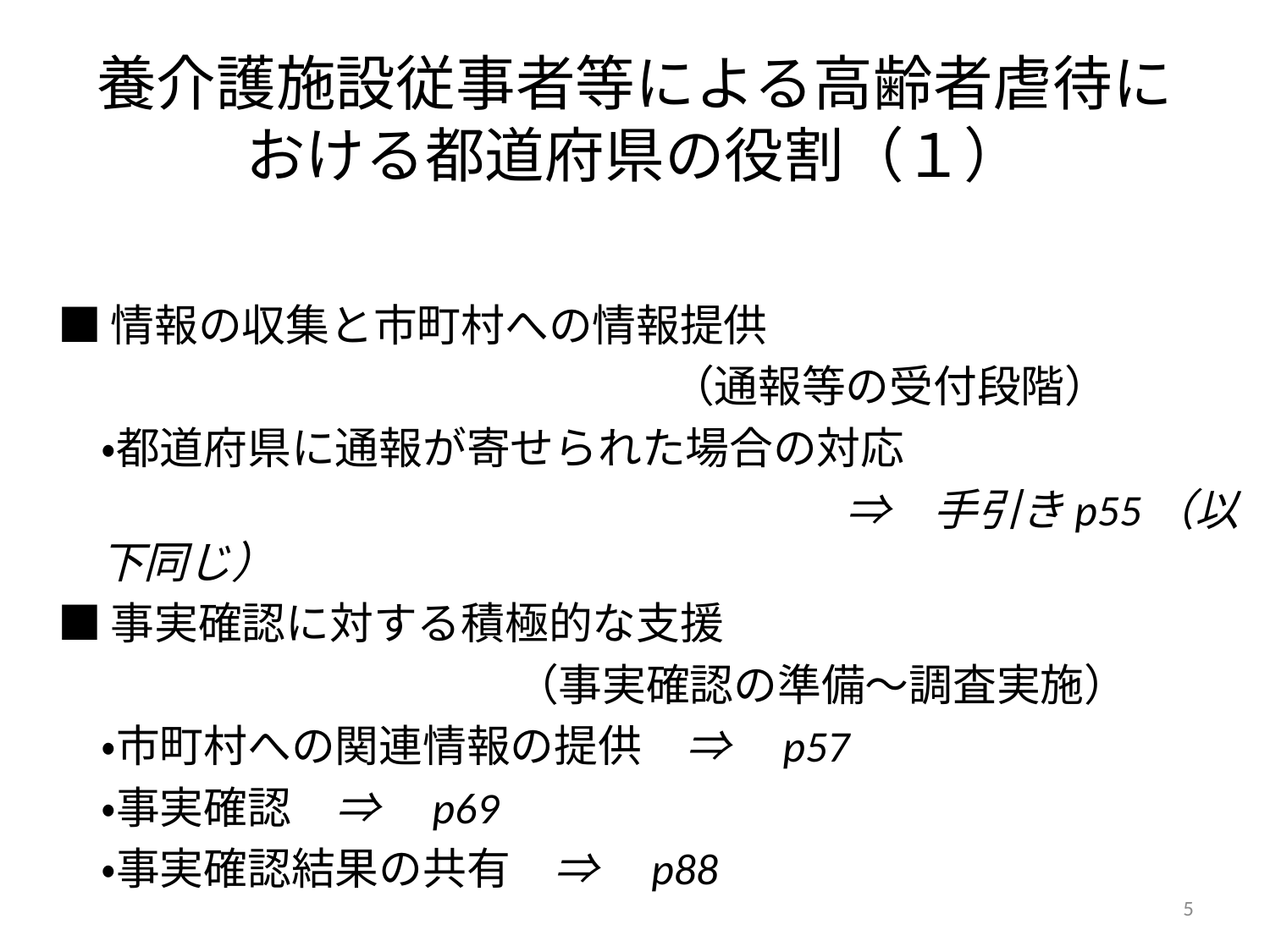

# 養介護施設従事者等による高齢者虐待における都道府県の役割（１）

■情報の収集と市町村への情報提供
                                                              （通報等の受付段階）
　・都道府県に通報が寄せられた場合の対応
　　　　　　　　　　　　　　　　　　⇒　手引きp55（以下同じ）
■事実確認に対する積極的な支援
                                              （事実確認の準備～調査実施）
　・市町村への関連情報の提供　⇒　p57
　・事実確認　⇒　p69
　・事実確認結果の共有　⇒　p88
5